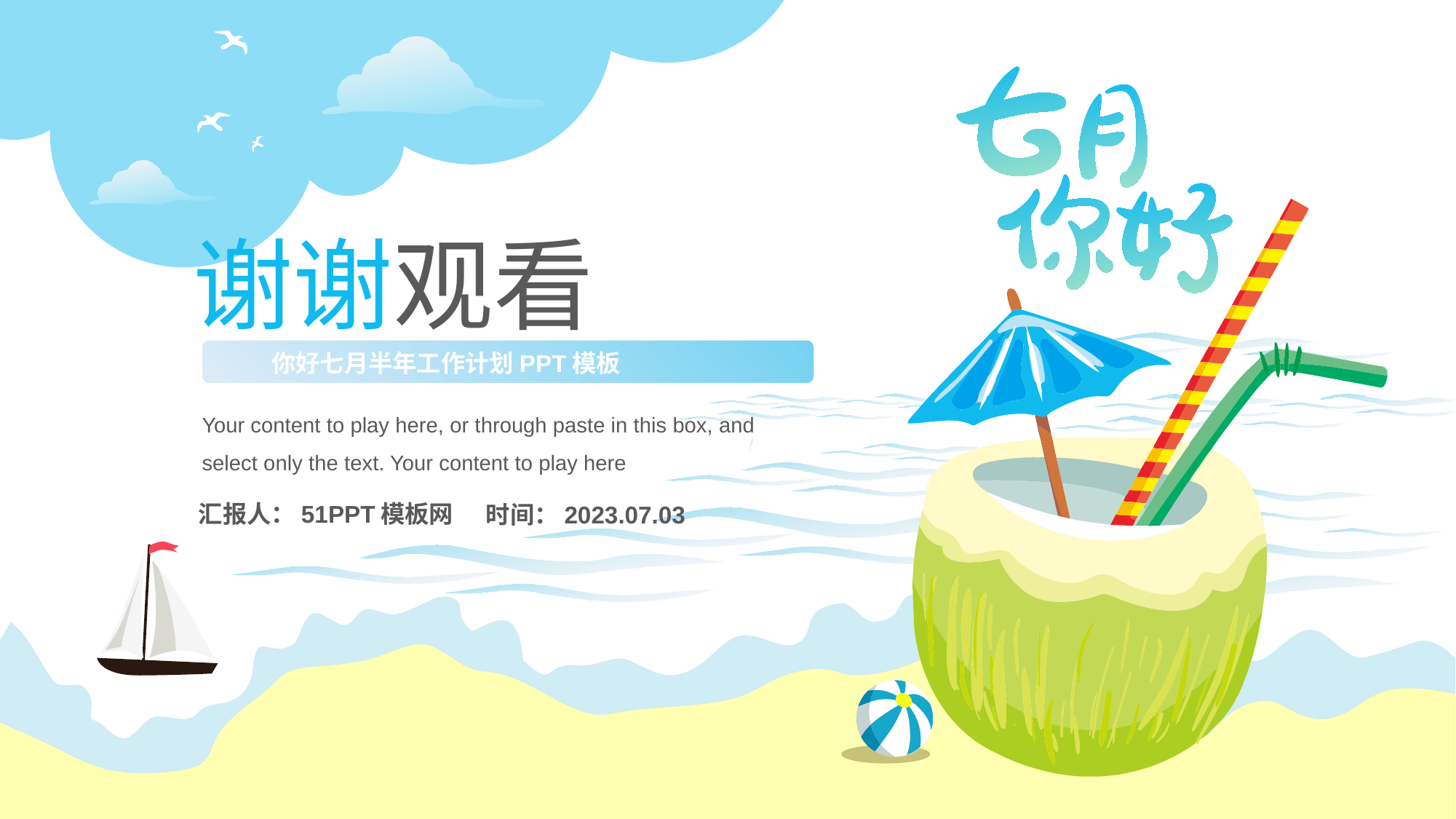

七月

谢谢观看
你好

你好七月半年工作计划PPT模板
Your content to play here, or through paste in this box, and select only the text. Your content to play here
汇报人：51PPT模板网
时间：2023.07.03